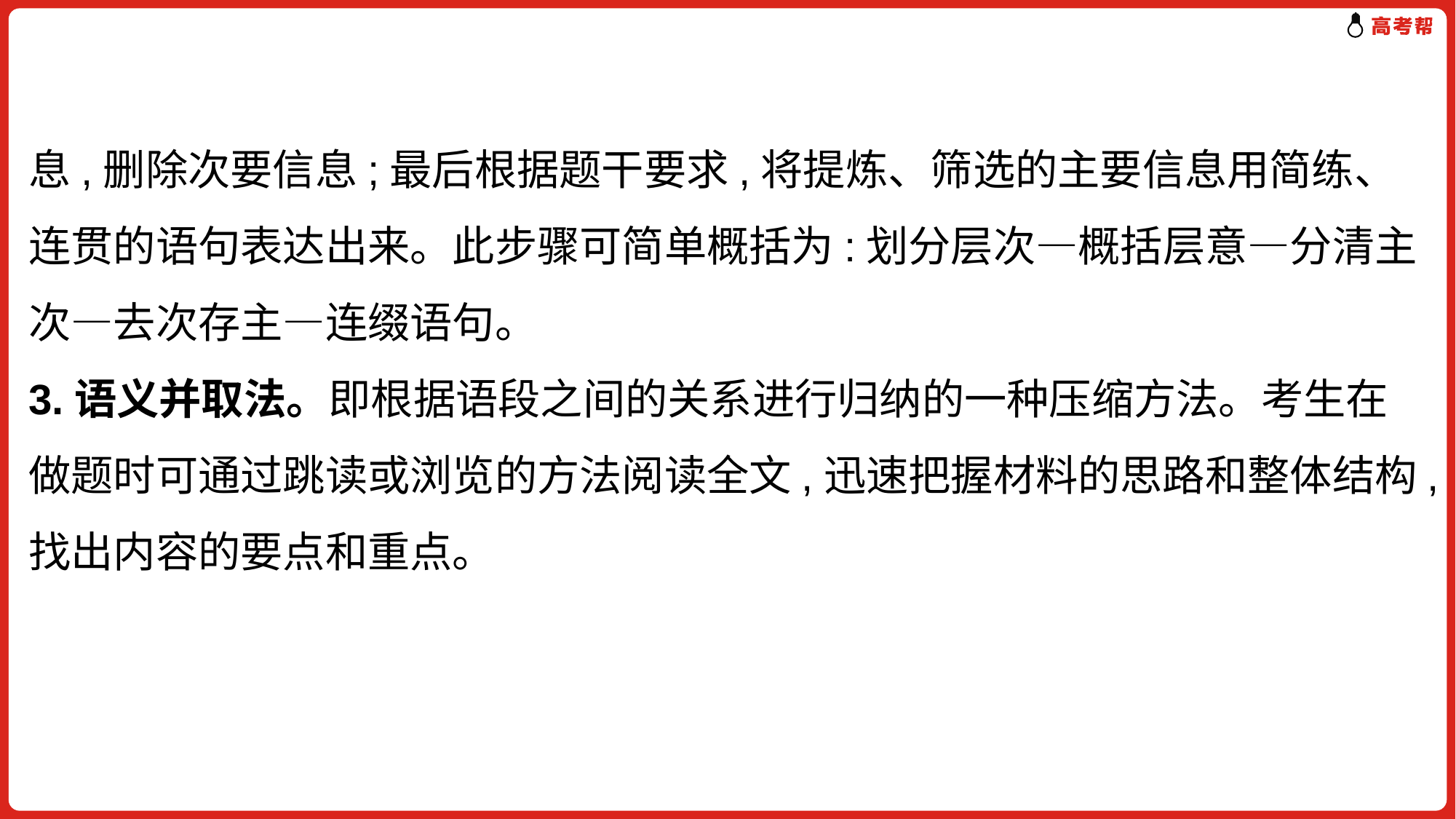

息,删除次要信息;最后根据题干要求,将提炼、筛选的主要信息用简练、连贯的语句表达出来。此步骤可简单概括为:划分层次—概括层意—分清主次—去次存主—连缀语句。
3.语义并取法。即根据语段之间的关系进行归纳的一种压缩方法。考生在做题时可通过跳读或浏览的方法阅读全文,迅速把握材料的思路和整体结构,找出内容的要点和重点。